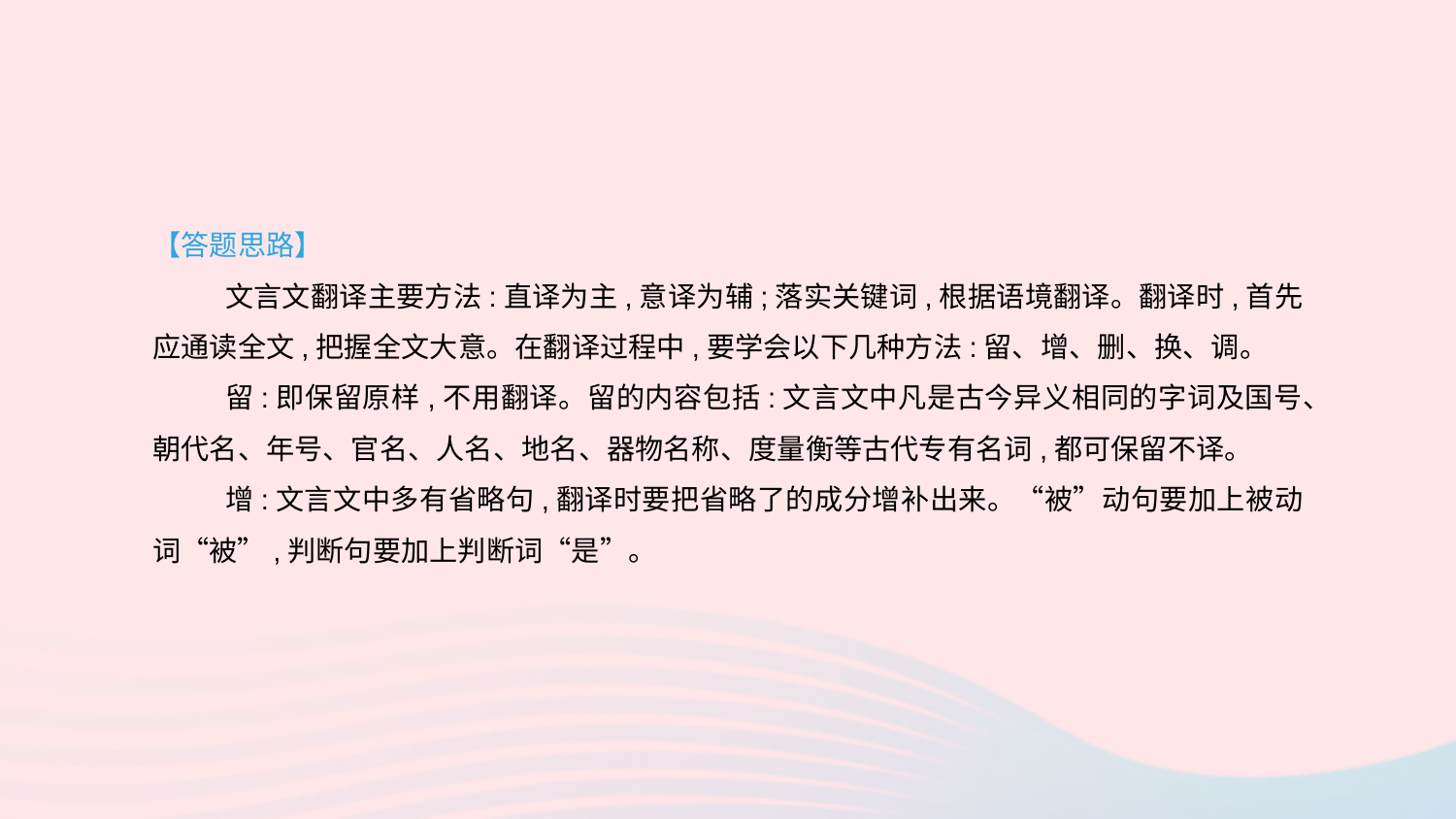

【答题思路】
文言文翻译主要方法:直译为主,意译为辅;落实关键词,根据语境翻译。翻译时,首先应通读全文,把握全文大意。在翻译过程中,要学会以下几种方法:留、增、删、换、调。
留:即保留原样,不用翻译。留的内容包括:文言文中凡是古今异义相同的字词及国号、朝代名、年号、官名、人名、地名、器物名称、度量衡等古代专有名词,都可保留不译。
增:文言文中多有省略句,翻译时要把省略了的成分增补出来。“被”动句要加上被动词“被”,判断句要加上判断词“是”。